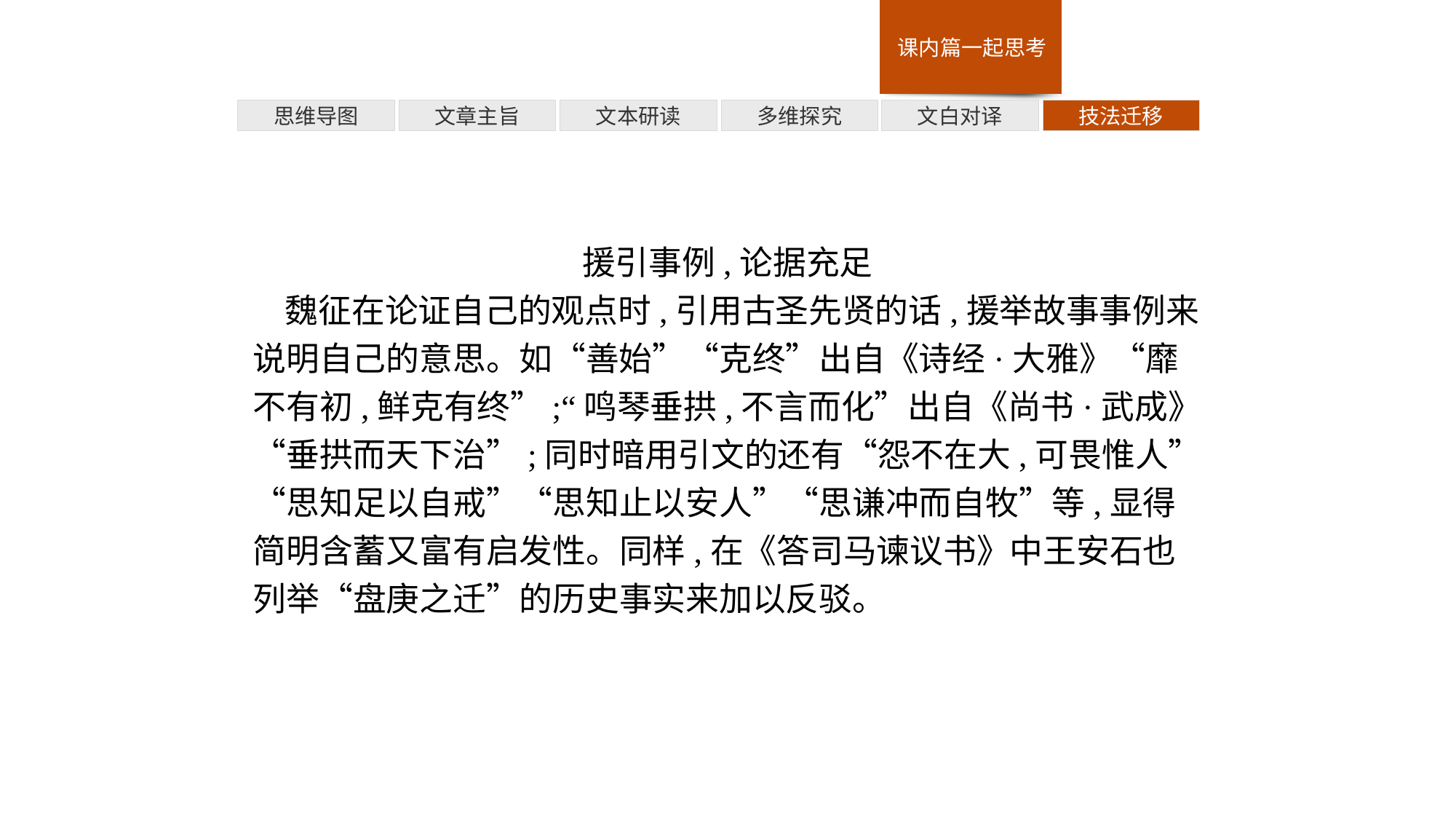

多维探究
技法迁移
思维导图
文章主旨
文本研读
文白对译
援引事例,论据充足
魏征在论证自己的观点时,引用古圣先贤的话,援举故事事例来说明自己的意思。如“善始”“克终”出自《诗经·大雅》“靡不有初,鲜克有终”;“鸣琴垂拱,不言而化”出自《尚书·武成》“垂拱而天下治”;同时暗用引文的还有“怨不在大,可畏惟人”“思知足以自戒”“思知止以安人”“思谦冲而自牧”等,显得简明含蓄又富有启发性。同样,在《答司马谏议书》中王安石也列举“盘庚之迁”的历史事实来加以反驳。